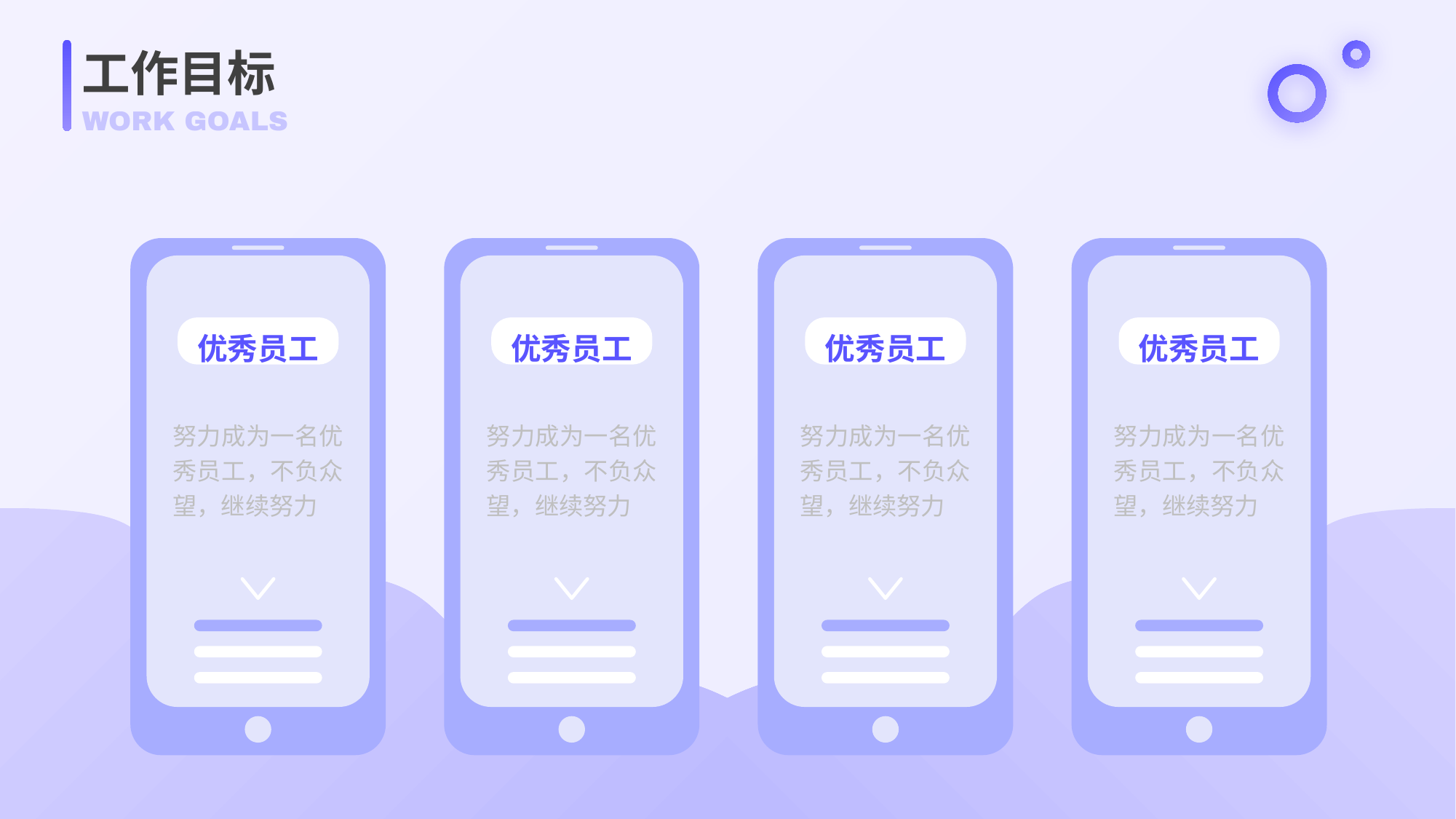

工作目标
WORK GOALS

优秀员工
优秀员工
优秀员工
优秀员工

努力成为一名优秀员工，不负众望，继续努力

努力成为一名优秀员工，不负众望，继续努力

努力成为一名优秀员工，不负众望，继续努力
努力成为一名优秀员工，不负众望，继续努力